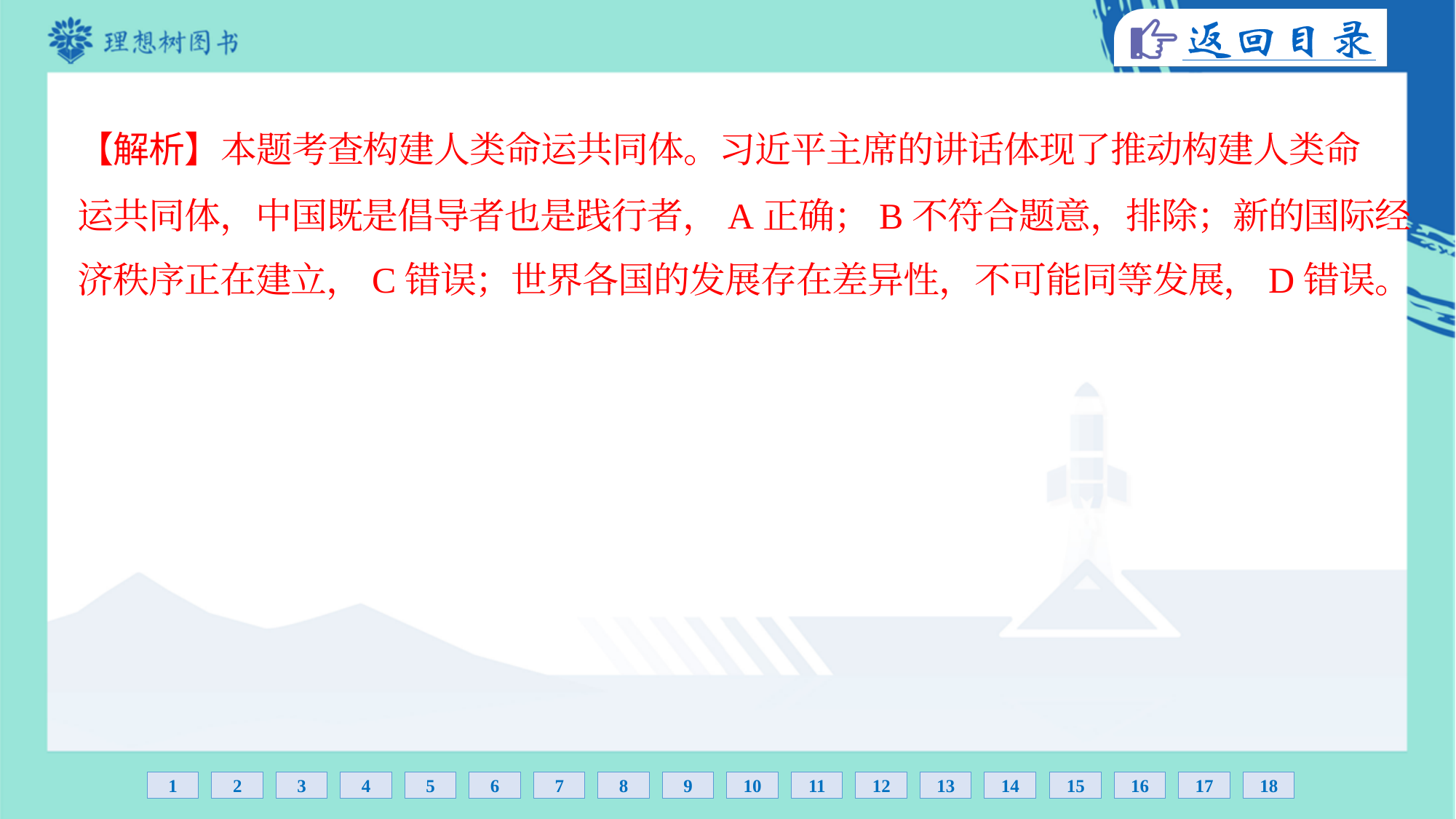

【解析】本题考查构建人类命运共同体。习近平主席的讲话体现了推动构建人类命
运共同体，中国既是倡导者也是践行者，A正确；B不符合题意，排除；新的国际经
济秩序正在建立，C错误；世界各国的发展存在差异性，不可能同等发展，D错误。